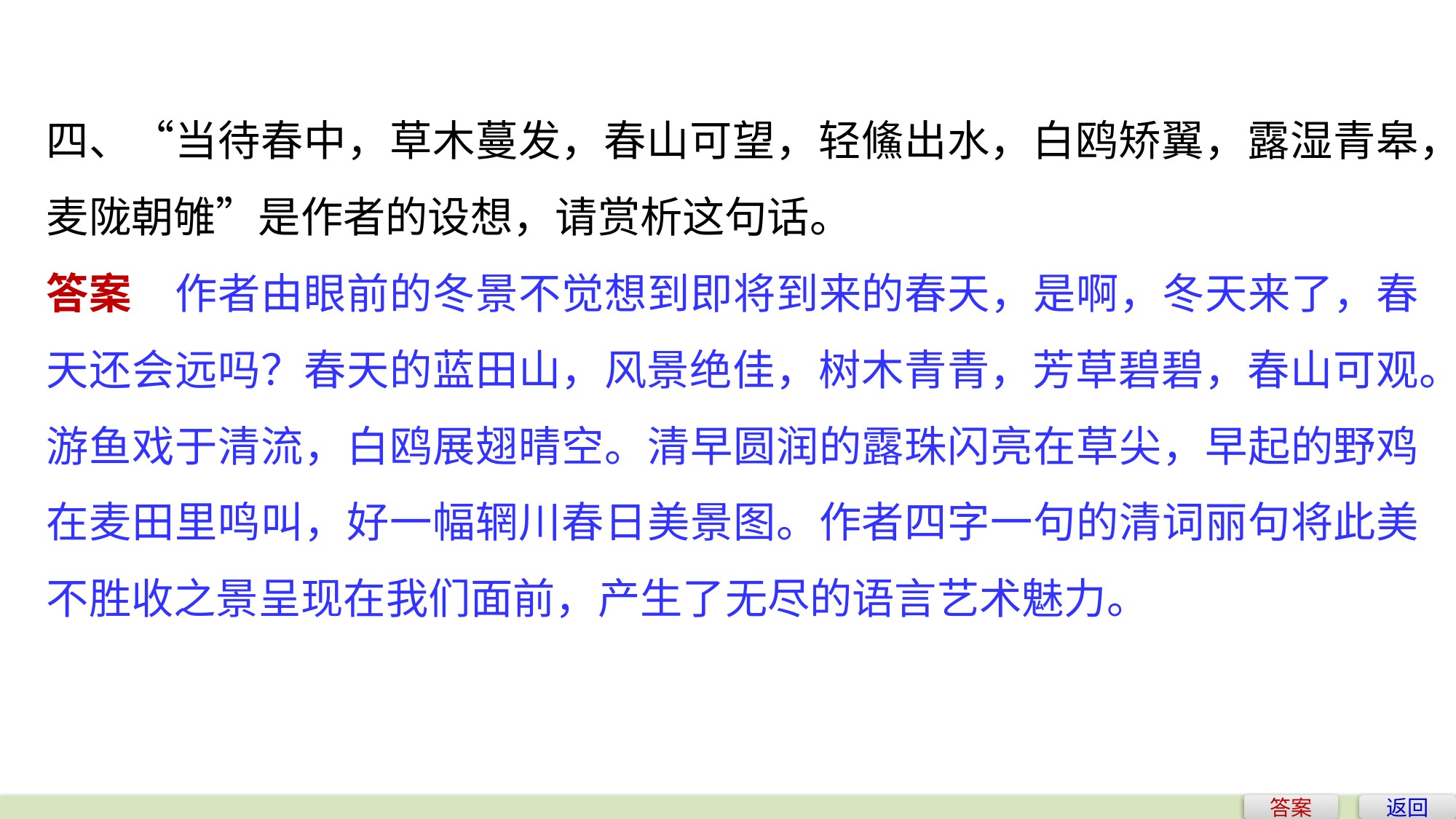

四、“当待春中，草木蔓发，春山可望，轻鯈出水，白鸥矫翼，露湿青皋，麦陇朝雊”是作者的设想，请赏析这句话。
答案　作者由眼前的冬景不觉想到即将到来的春天，是啊，冬天来了，春天还会远吗？春天的蓝田山，风景绝佳，树木青青，芳草碧碧，春山可观。游鱼戏于清流，白鸥展翅晴空。清早圆润的露珠闪亮在草尖，早起的野鸡在麦田里鸣叫，好一幅辋川春日美景图。作者四字一句的清词丽句将此美不胜收之景呈现在我们面前，产生了无尽的语言艺术魅力。
答案
返回